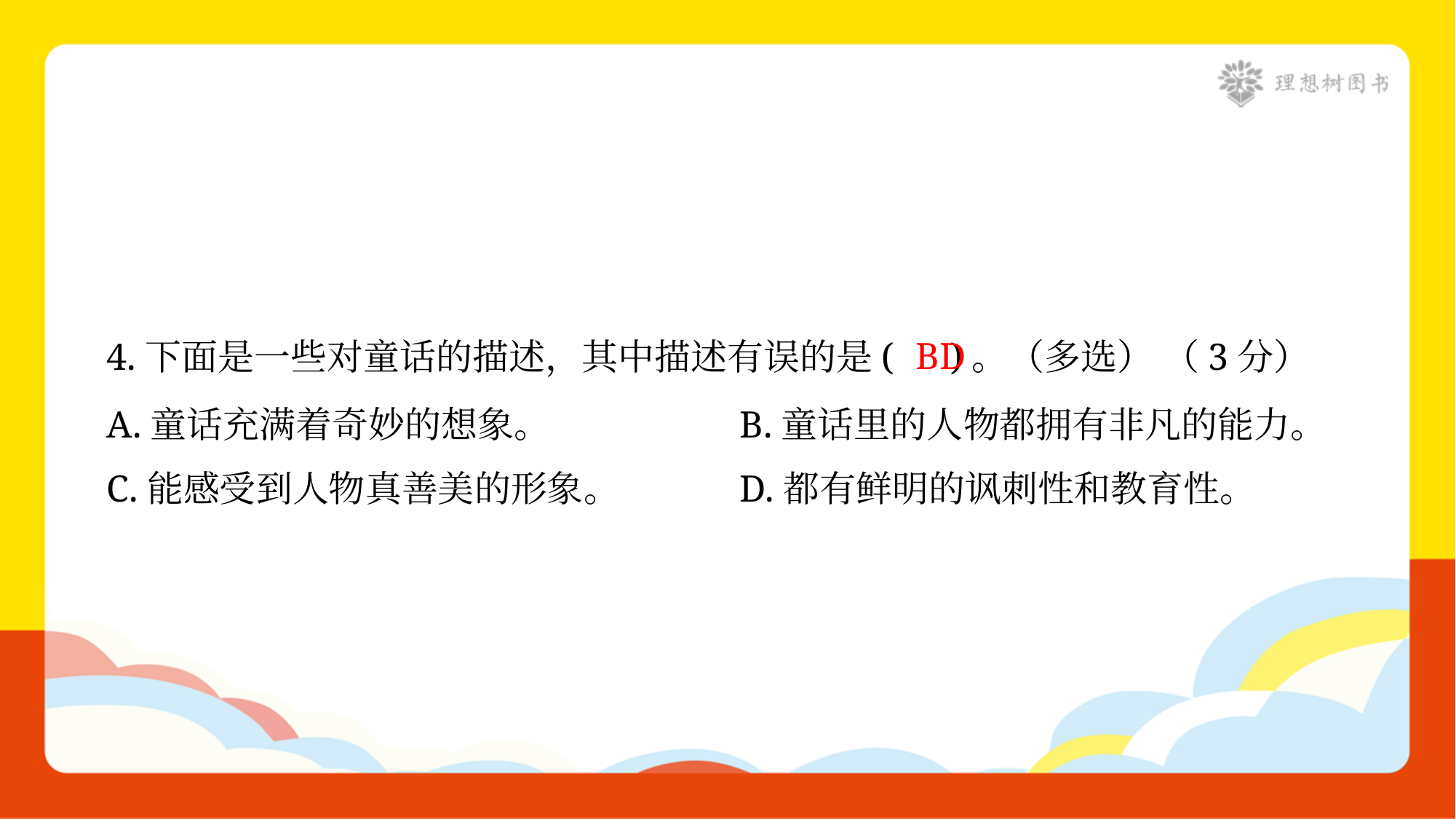

BD
4.下面是一些对童话的描述，其中描述有误的是(      )。（多选） （3分）
A.童话充满着奇妙的想象。	B.童话里的人物都拥有非凡的能力。
C.能感受到人物真善美的形象。	D.都有鲜明的讽刺性和教育性。